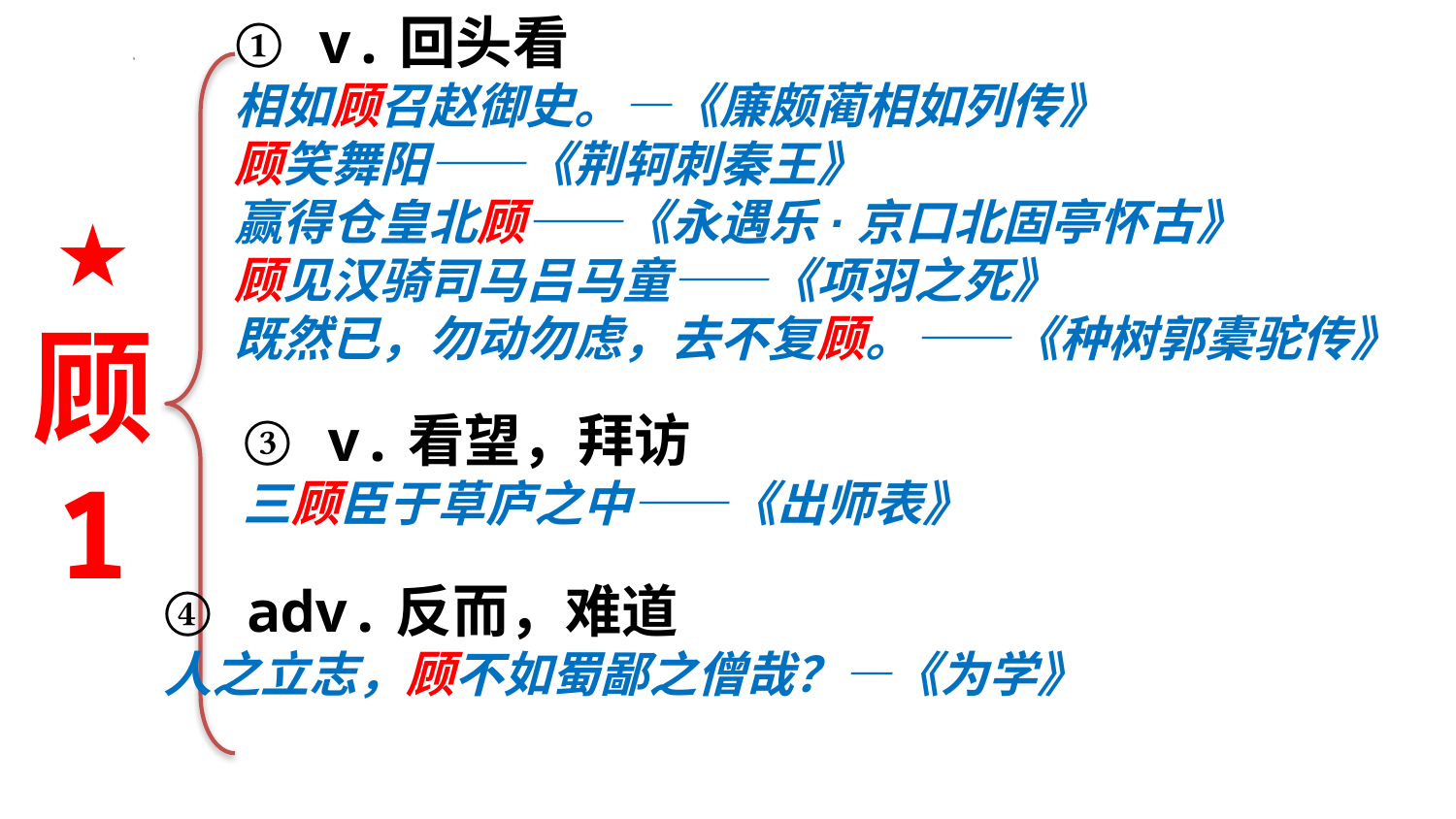

① v.回头看
相如顾召赵御史。—《廉颇蔺相如列传》
顾笑舞阳——《荆轲刺秦王》
赢得仓皇北顾——《永遇乐·京口北固亭怀古》
顾见汉骑司马吕马童——《项羽之死》
既然已，勿动勿虑，去不复顾。——《种树郭橐驼传》

★
顾
1
③ v.看望，拜访
三顾臣于草庐之中——《出师表》
④ adv.反而，难道
人之立志，顾不如蜀鄙之僧哉？—《为学》